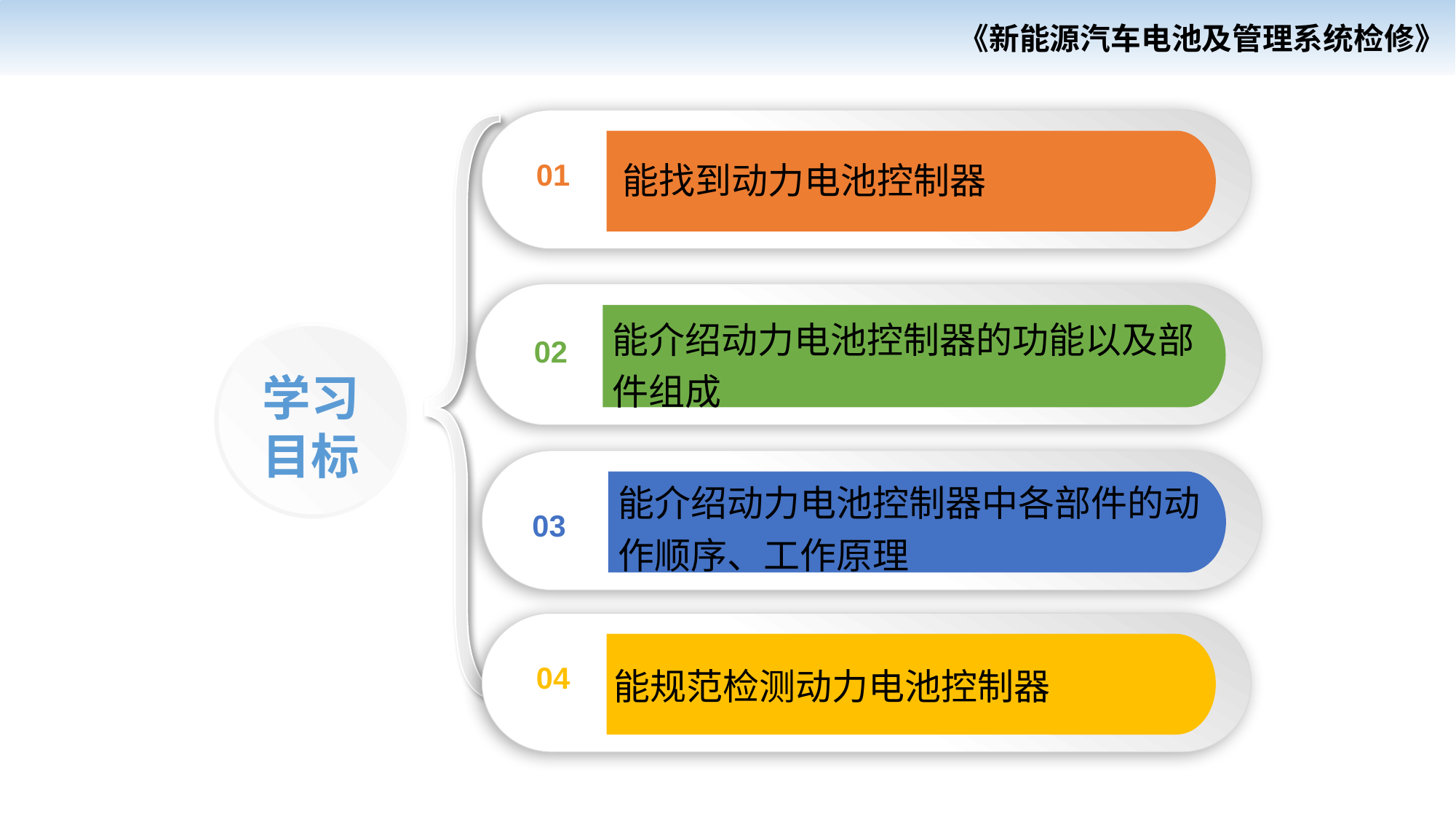

01
能找到动力电池控制器

02
能介绍动力电池控制器的功能以及部件组成

学习
目标

03
能介绍动力电池控制器中各部件的动作顺序、工作原理

04
能规范检测动力电池控制器